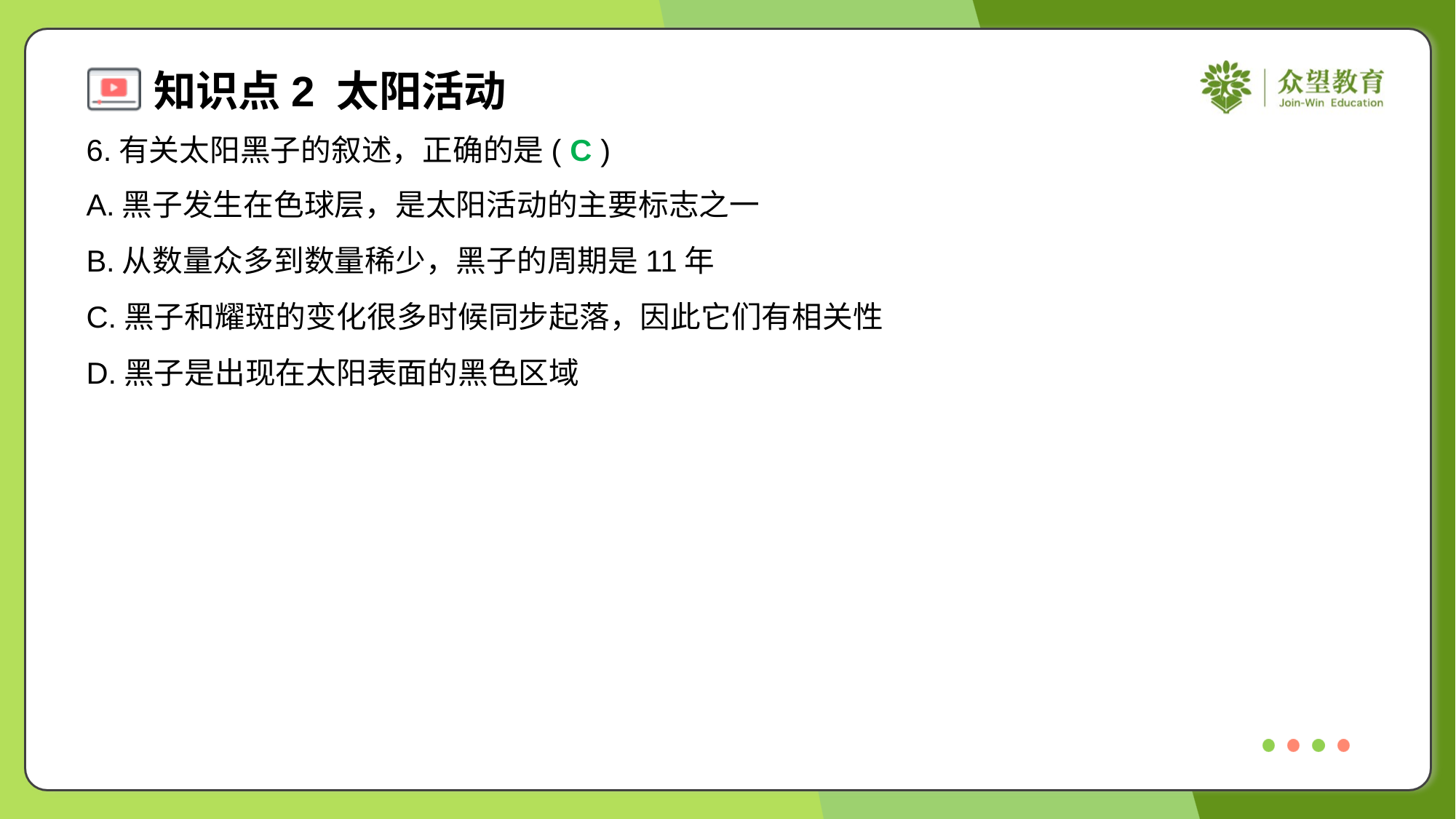

6.有关太阳黑子的叙述，正确的是(     )
C
A.黑子发生在色球层，是太阳活动的主要标志之一
B.从数量众多到数量稀少，黑子的周期是11年
C.黑子和耀斑的变化很多时候同步起落，因此它们有相关性
D.黑子是出现在太阳表面的黑色区域